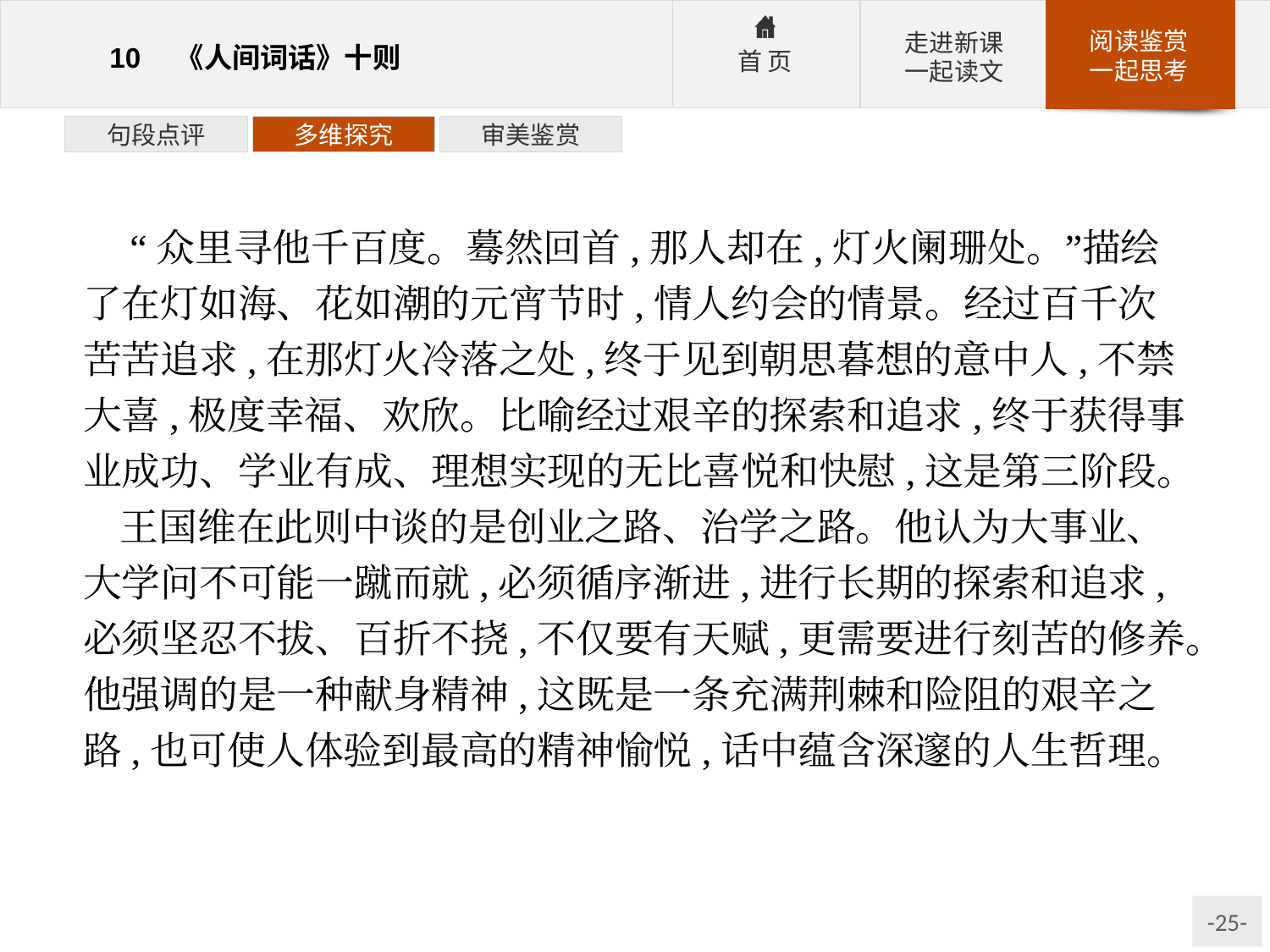

句段点评
多维探究
审美鉴赏
 “众里寻他千百度。蓦然回首,那人却在,灯火阑珊处。”描绘了在灯如海、花如潮的元宵节时,情人约会的情景。经过百千次苦苦追求,在那灯火冷落之处,终于见到朝思暮想的意中人,不禁大喜,极度幸福、欢欣。比喻经过艰辛的探索和追求,终于获得事业成功、学业有成、理想实现的无比喜悦和快慰,这是第三阶段。
王国维在此则中谈的是创业之路、治学之路。他认为大事业、大学问不可能一蹴而就,必须循序渐进,进行长期的探索和追求,必须坚忍不拔、百折不挠,不仅要有天赋,更需要进行刻苦的修养。他强调的是一种献身精神,这既是一条充满荆棘和险阻的艰辛之路,也可使人体验到最高的精神愉悦,话中蕴含深邃的人生哲理。